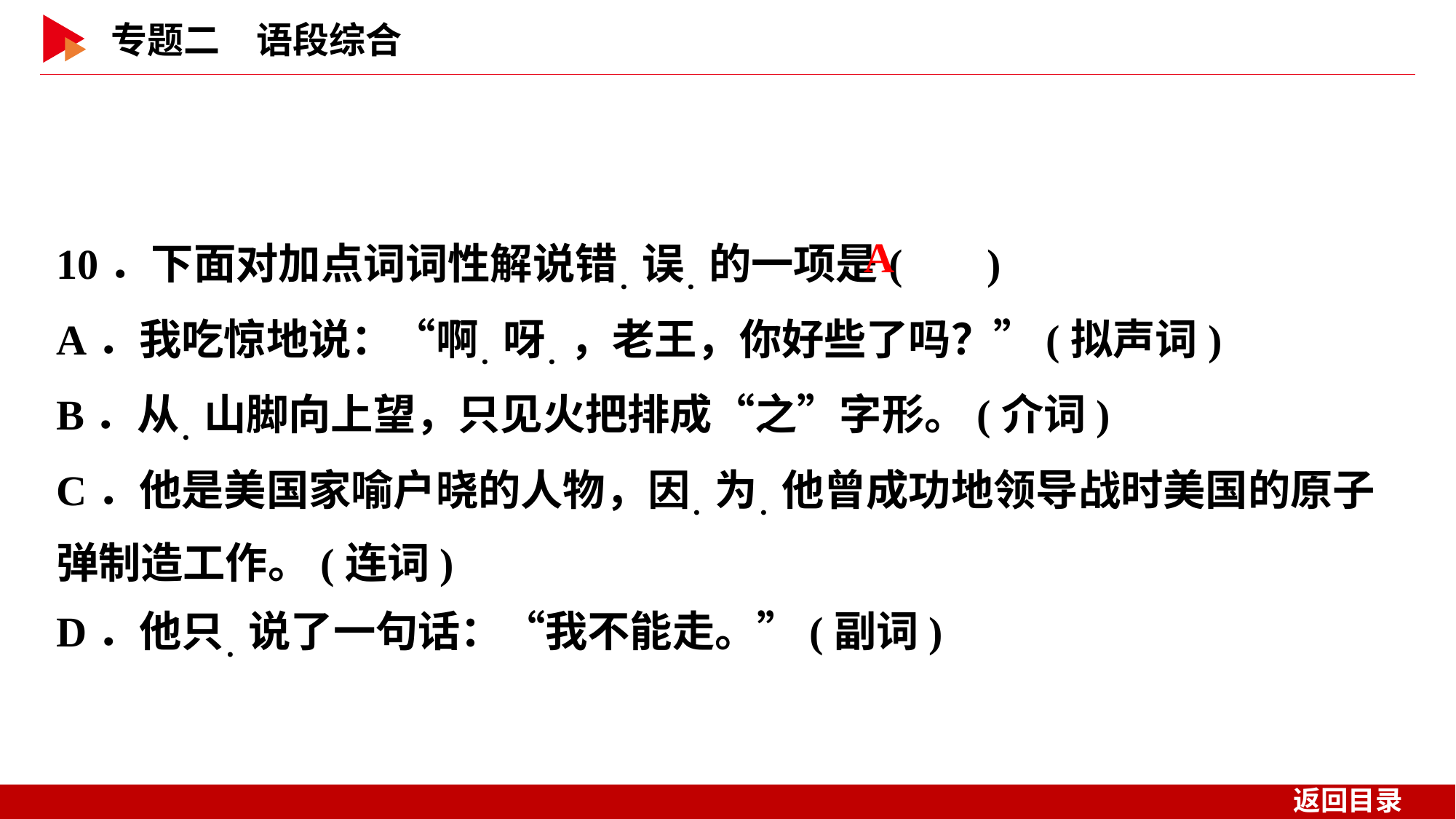

10．下面对加点词词性解说错．误．的一项是(        )
A．我吃惊地说：“啊．呀．，老王，你好些了吗？”(拟声词)
B．从．山脚向上望，只见火把排成“之”字形。(介词)
C．他是美国家喻户晓的人物，因．为．他曾成功地领导战时美国的原子弹制造工作。(连词)
D．他只．说了一句话：“我不能走。”(副词)
   A